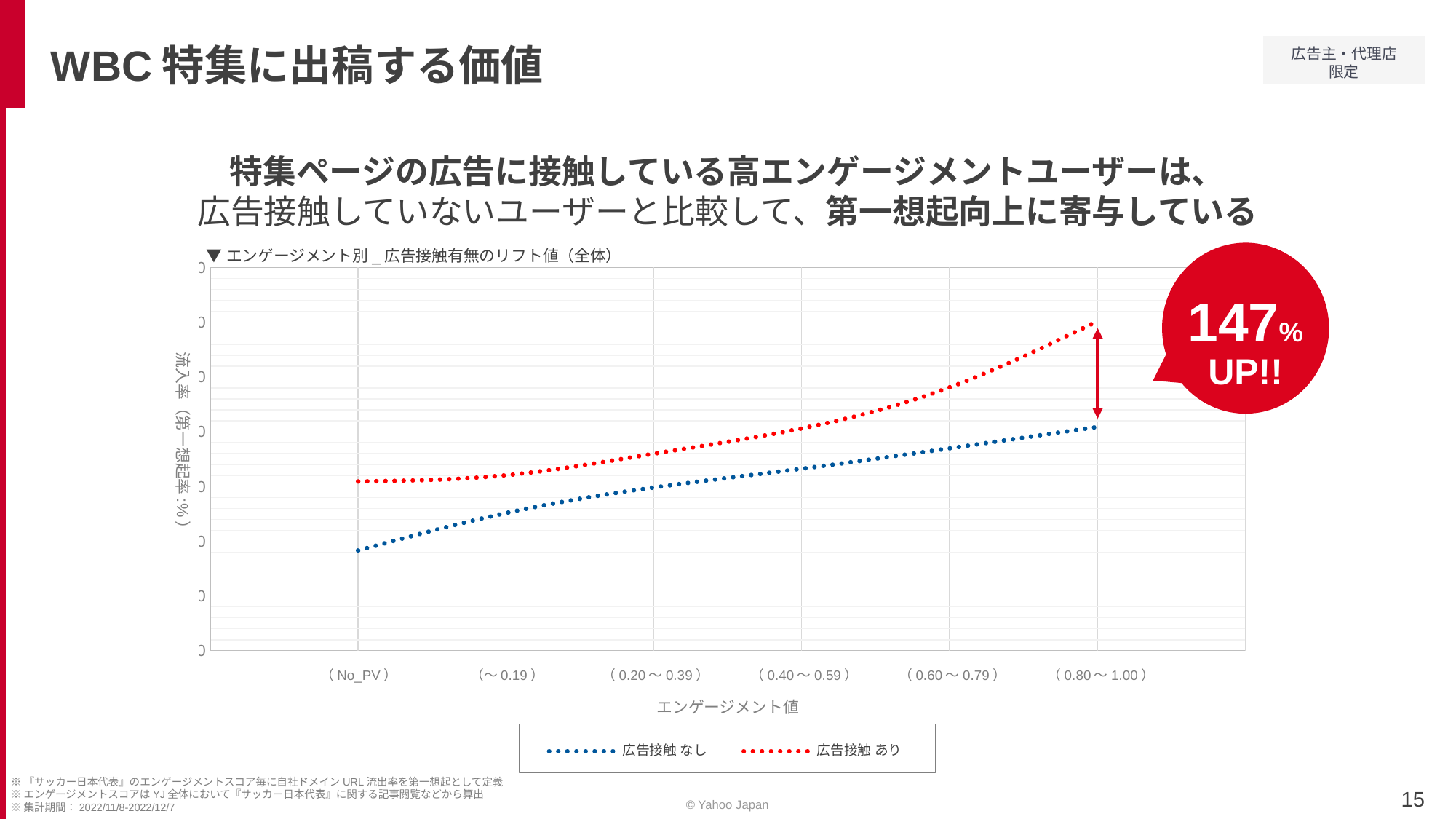

WBC特集に出稿する価値
特集ページの広告に接触している高エンゲージメントユーザーは、
広告接触していないユーザーと比較して、第一想起向上に寄与している

### Chart

| Category | 広告接触 なし | 広告接触 あり |
|---|---|---|
▼エンゲージメント別_広告接触有無のリフト値（全体）

147%
UP!!

流入率（第一想起率:%）
（0.40～0.59）
（0.60～0.79）
（0.80～1.00）
（0.20～0.39）
（No_PV）
（～0.19）
エンゲージメント値

※『サッカー日本代表』のエンゲージメントスコア毎に自社ドメインURL流出率を第一想起として定義
※エンゲージメントスコアはYJ全体において『サッカー日本代表』に関する記事閲覧などから算出
※集計期間：2022/11/8-2022/12/7
15